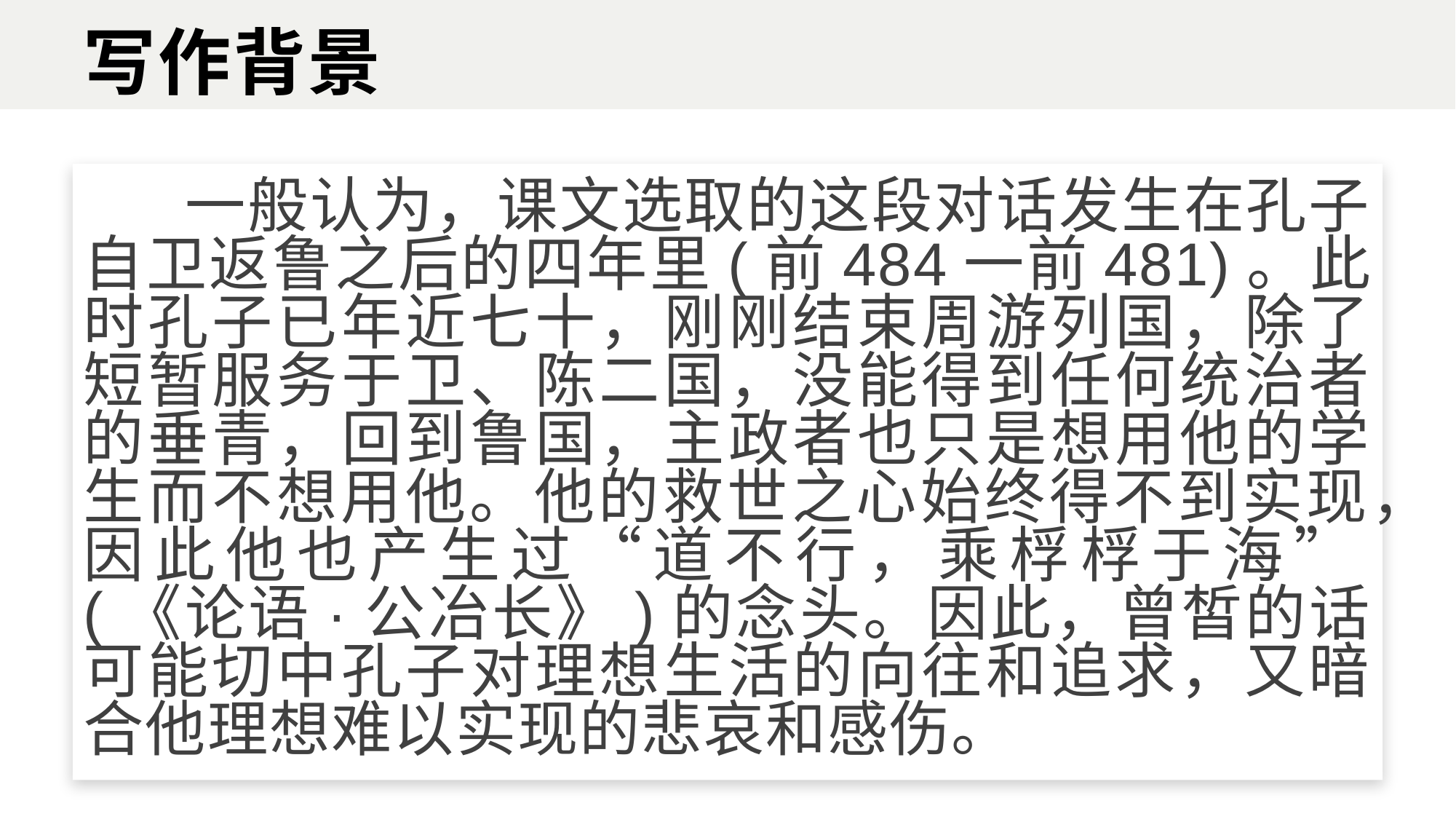

写作背景

       一般认为，课文选取的这段对话发生在孔子自卫返鲁之后的四年里(前484一前481)。此时孔子已年近七十，刚刚结束周游列国，除了短暂服务于卫、陈二国，没能得到任何统治者的垂青，回到鲁国，主政者也只是想用他的学生而不想用他。他的救世之心始终得不到实现，因此他也产生过“道不行，乘桴桴于海”(《论语·公冶长》)的念头。因此，曾皙的话可能切中孔子对理想生活的向往和追求，又暗合他理想难以实现的悲哀和感伤。